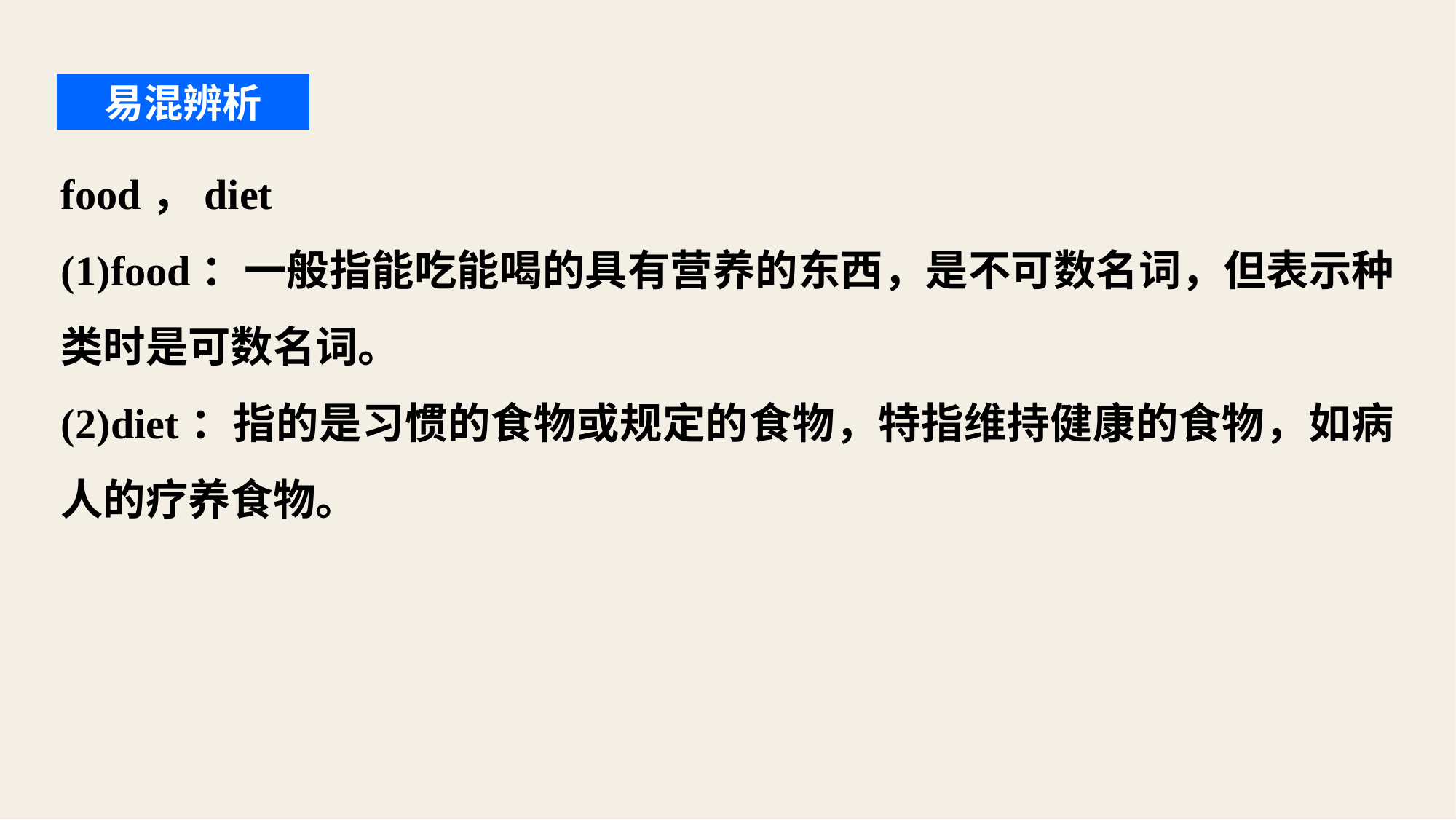

易混辨析
food，diet
(1)food：一般指能吃能喝的具有营养的东西，是不可数名词，但表示种类时是可数名词。
(2)diet：指的是习惯的食物或规定的食物，特指维持健康的食物，如病人的疗养食物。